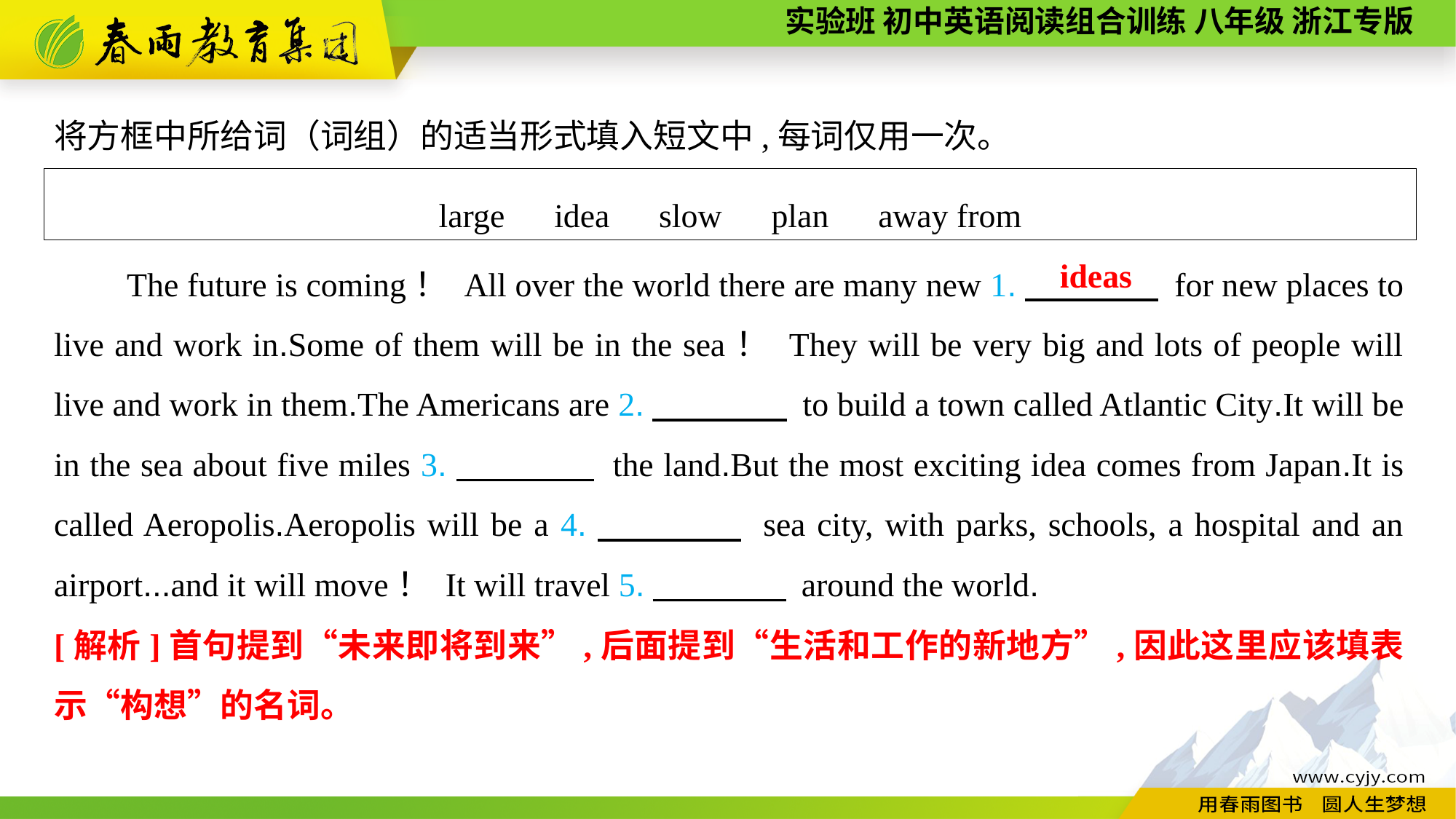

将方框中所给词（词组）的适当形式填入短文中,每词仅用一次。
large　idea　slow　plan　away from
The future is coming！ All over the world there are many new 1.　　　　 for new places to live and work in.Some of them will be in the sea！ They will be very big and lots of people will live and work in them.The Americans are 2.　　　　 to build a town called Atlantic City.It will be in the sea about five miles 3.　　　　 the land.But the most exciting idea comes from Japan.It is called Aeropolis.Aeropolis will be a 4.　　　　 sea city, with parks, schools, a hospital and an airport...and it will move！ It will travel 5.　　　　 around the world.
ideas
[解析]首句提到“未来即将到来”,后面提到“生活和工作的新地方”,因此这里应该填表示“构想”的名词。